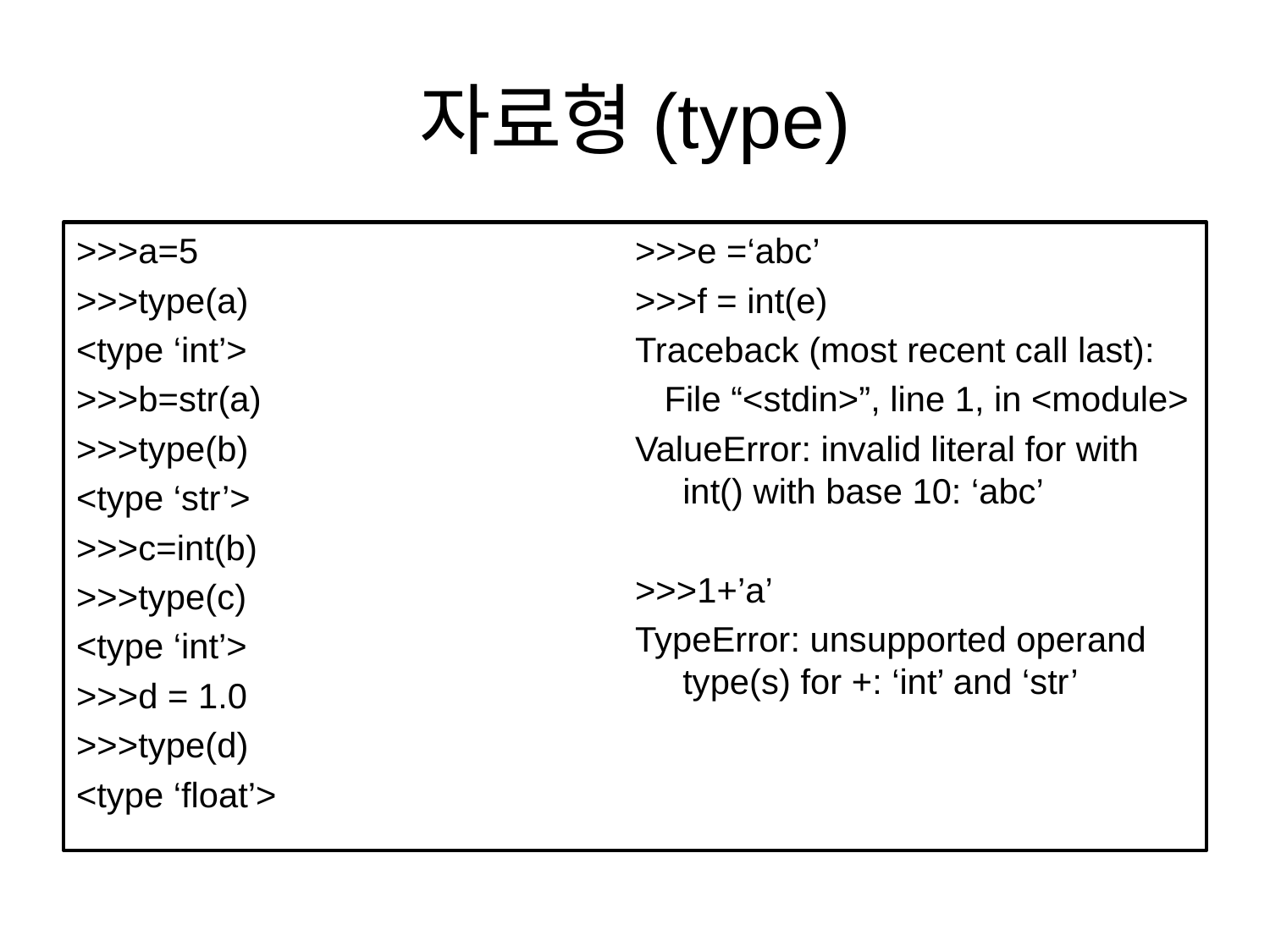

# 자료형(type)
>>>a=5
>>>type(a)
<type ‘int’>
>>>b=str(a)
>>>type(b)
<type ‘str’>
>>>c=int(b)
>>>type(c)
<type ‘int’>
>>>d = 1.0
>>>type(d)
<type ‘float’>
>>>e =‘abc’
>>>f = int(e)
Traceback (most recent call last):
   File “<stdin>”, line 1, in <module>
ValueError: invalid literal for with int() with base 10: ‘abc’

>>>1+’a’
TypeError: unsupported operand type(s) for +: ‘int’ and ‘str’